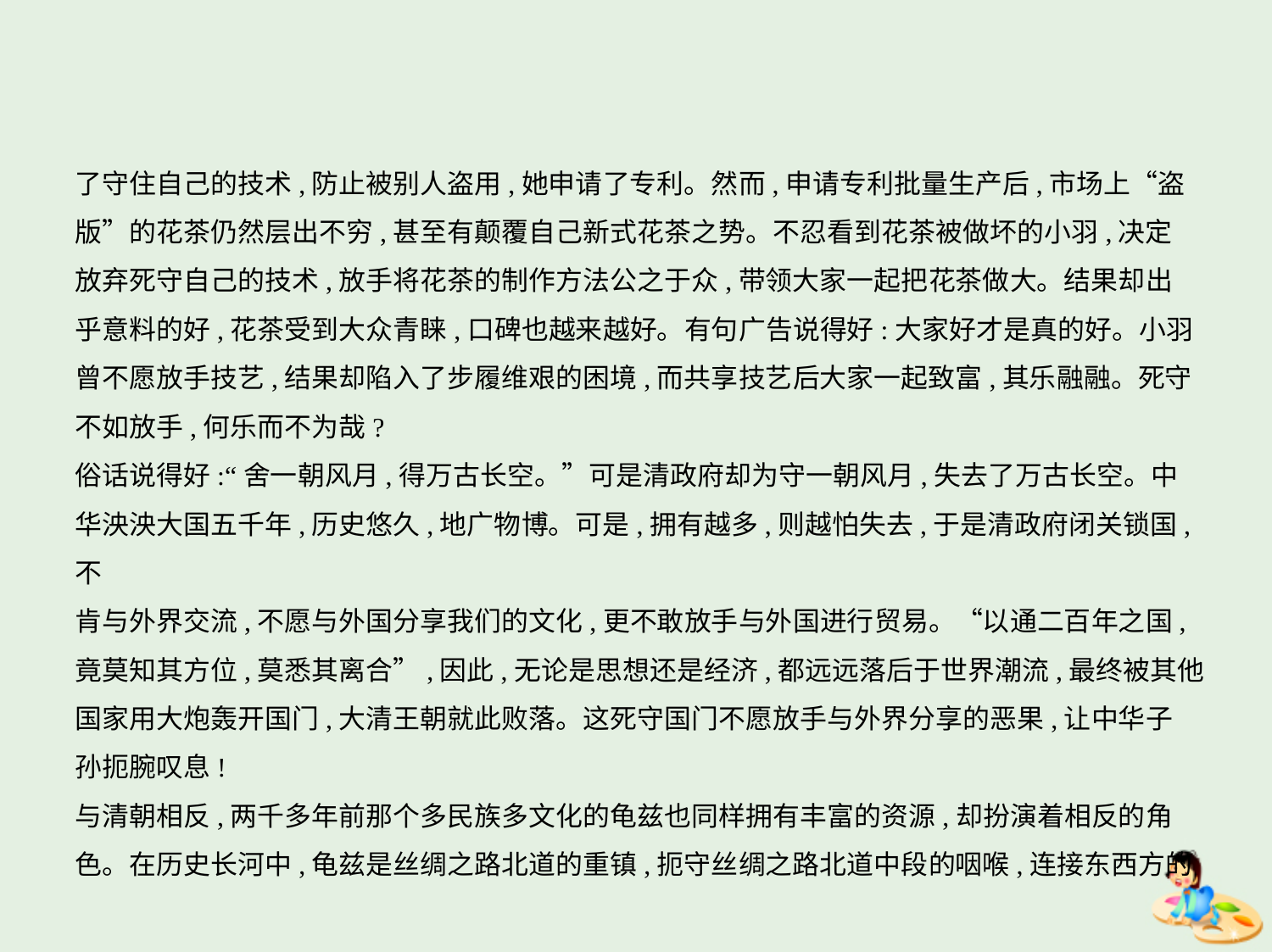

了守住自己的技术,防止被别人盗用,她申请了专利。然而,申请专利批量生产后,市场上“盗
版”的花茶仍然层出不穷,甚至有颠覆自己新式花茶之势。不忍看到花茶被做坏的小羽,决定
放弃死守自己的技术,放手将花茶的制作方法公之于众,带领大家一起把花茶做大。结果却出
乎意料的好,花茶受到大众青睐,口碑也越来越好。有句广告说得好:大家好才是真的好。小羽
曾不愿放手技艺,结果却陷入了步履维艰的困境,而共享技艺后大家一起致富,其乐融融。死守
不如放手,何乐而不为哉?
俗话说得好:“舍一朝风月,得万古长空。”可是清政府却为守一朝风月,失去了万古长空。中
华泱泱大国五千年,历史悠久,地广物博。可是,拥有越多,则越怕失去,于是清政府闭关锁国,不
肯与外界交流,不愿与外国分享我们的文化,更不敢放手与外国进行贸易。“以通二百年之国,
竟莫知其方位,莫悉其离合”,因此,无论是思想还是经济,都远远落后于世界潮流,最终被其他
国家用大炮轰开国门,大清王朝就此败落。这死守国门不愿放手与外界分享的恶果,让中华子
孙扼腕叹息!
与清朝相反,两千多年前那个多民族多文化的龟兹也同样拥有丰富的资源,却扮演着相反的角
色。在历史长河中,龟兹是丝绸之路北道的重镇,扼守丝绸之路北道中段的咽喉,连接东西方的